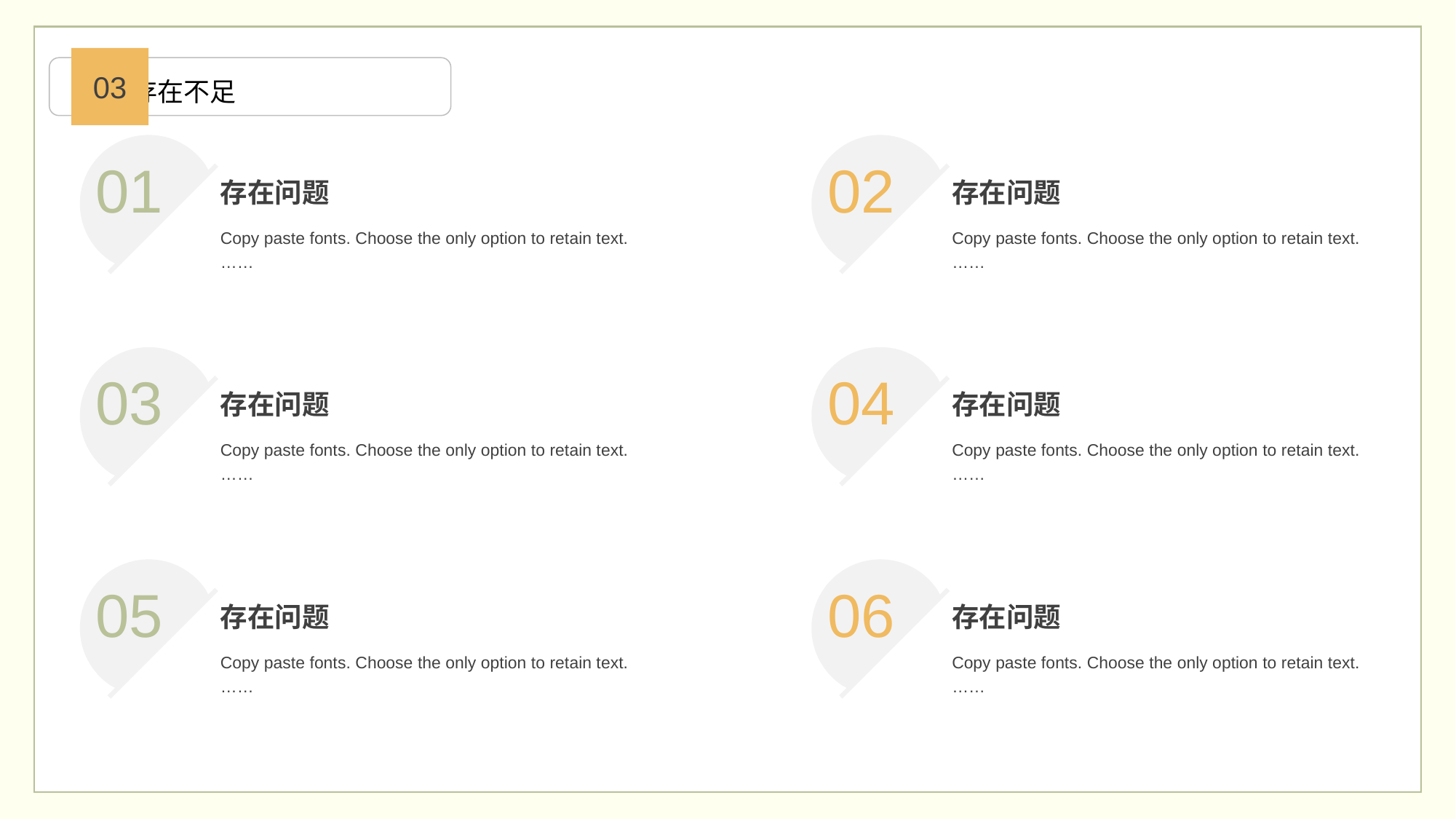

03
           存在不足

01
存在问题
Copy paste fonts. Choose the only option to retain text.
……

02
存在问题
Copy paste fonts. Choose the only option to retain text.
……

03
存在问题
Copy paste fonts. Choose the only option to retain text.
……

04
存在问题
Copy paste fonts. Choose the only option to retain text.
……

05
存在问题
Copy paste fonts. Choose the only option to retain text.
……

06
存在问题
Copy paste fonts. Choose the only option to retain text.
……